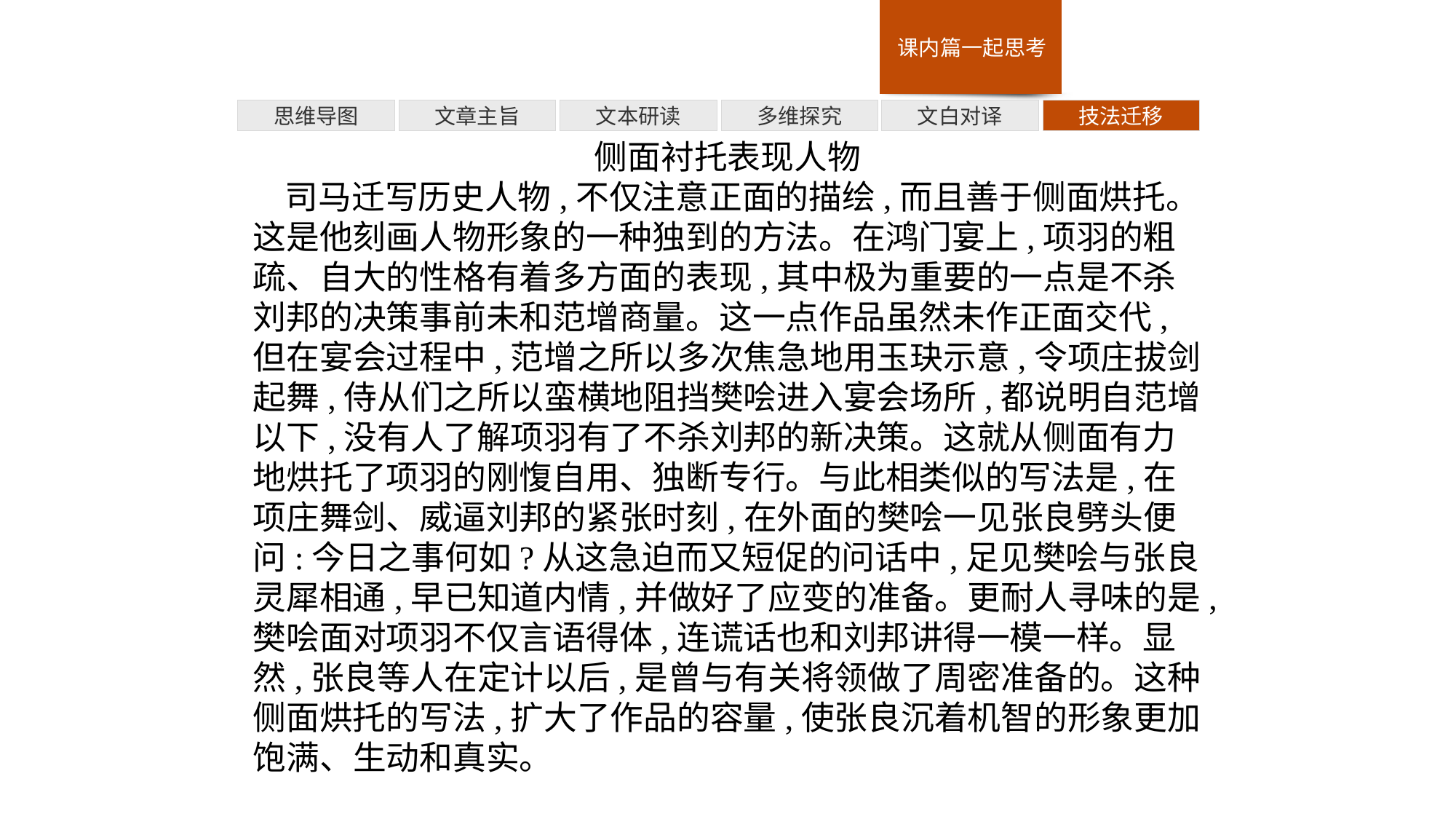

多维探究
技法迁移
思维导图
文章主旨
文本研读
文白对译
侧面衬托表现人物
司马迁写历史人物,不仅注意正面的描绘,而且善于侧面烘托。这是他刻画人物形象的一种独到的方法。在鸿门宴上,项羽的粗疏、自大的性格有着多方面的表现,其中极为重要的一点是不杀刘邦的决策事前未和范增商量。这一点作品虽然未作正面交代,但在宴会过程中,范增之所以多次焦急地用玉玦示意,令项庄拔剑起舞,侍从们之所以蛮横地阻挡樊哙进入宴会场所,都说明自范增以下,没有人了解项羽有了不杀刘邦的新决策。这就从侧面有力地烘托了项羽的刚愎自用、独断专行。与此相类似的写法是,在项庄舞剑、威逼刘邦的紧张时刻,在外面的樊哙一见张良劈头便问:今日之事何如?从这急迫而又短促的问话中,足见樊哙与张良灵犀相通,早已知道内情,并做好了应变的准备。更耐人寻味的是,樊哙面对项羽不仅言语得体,连谎话也和刘邦讲得一模一样。显然,张良等人在定计以后,是曾与有关将领做了周密准备的。这种侧面烘托的写法,扩大了作品的容量,使张良沉着机智的形象更加饱满、生动和真实。